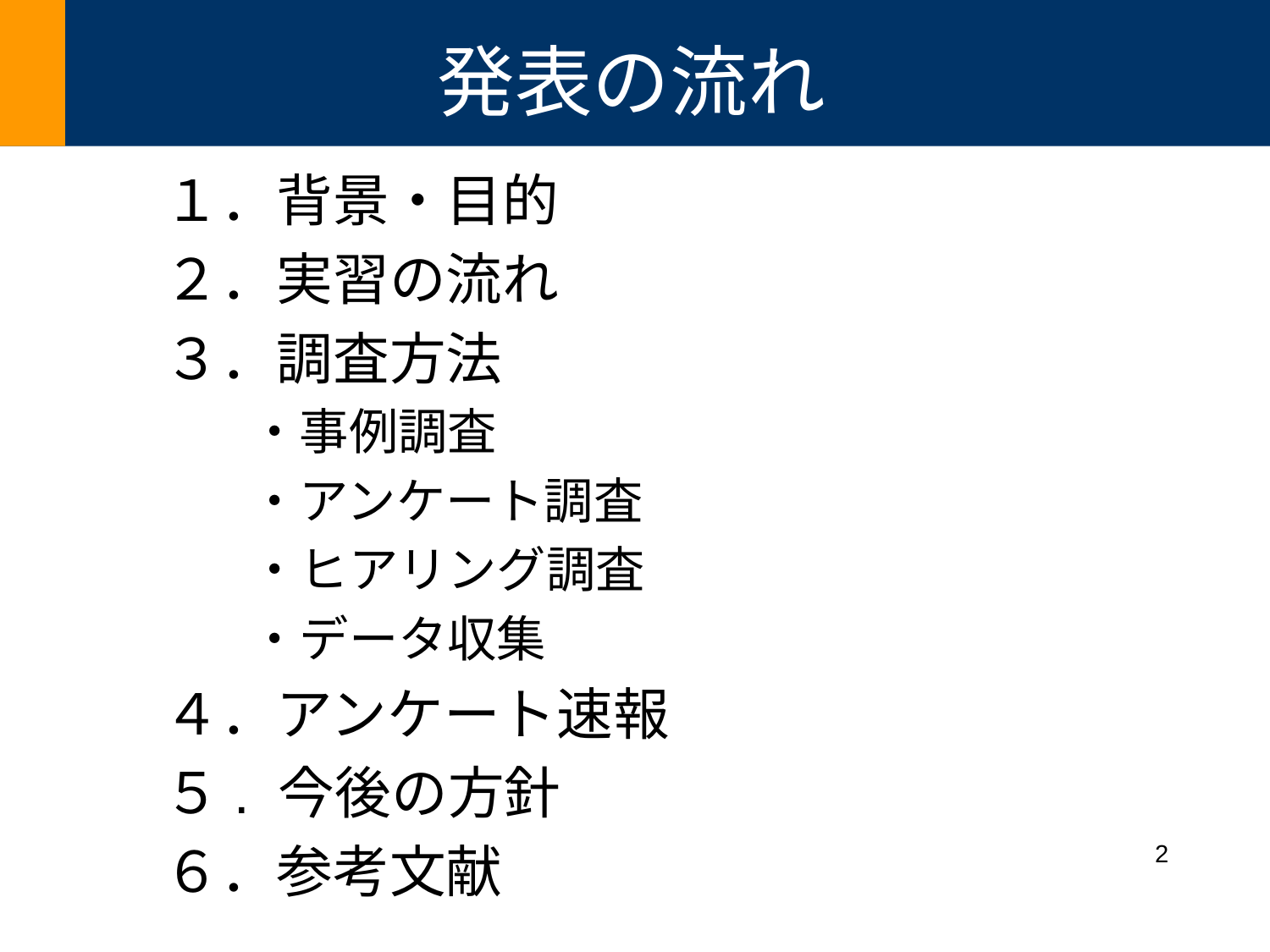

# 発表の流れ
１．背景・目的
２．実習の流れ
３．調査方法
・事例調査
・アンケート調査
・ヒアリング調査
・データ収集
４．アンケート速報
５. 今後の方針
６．参考文献
2